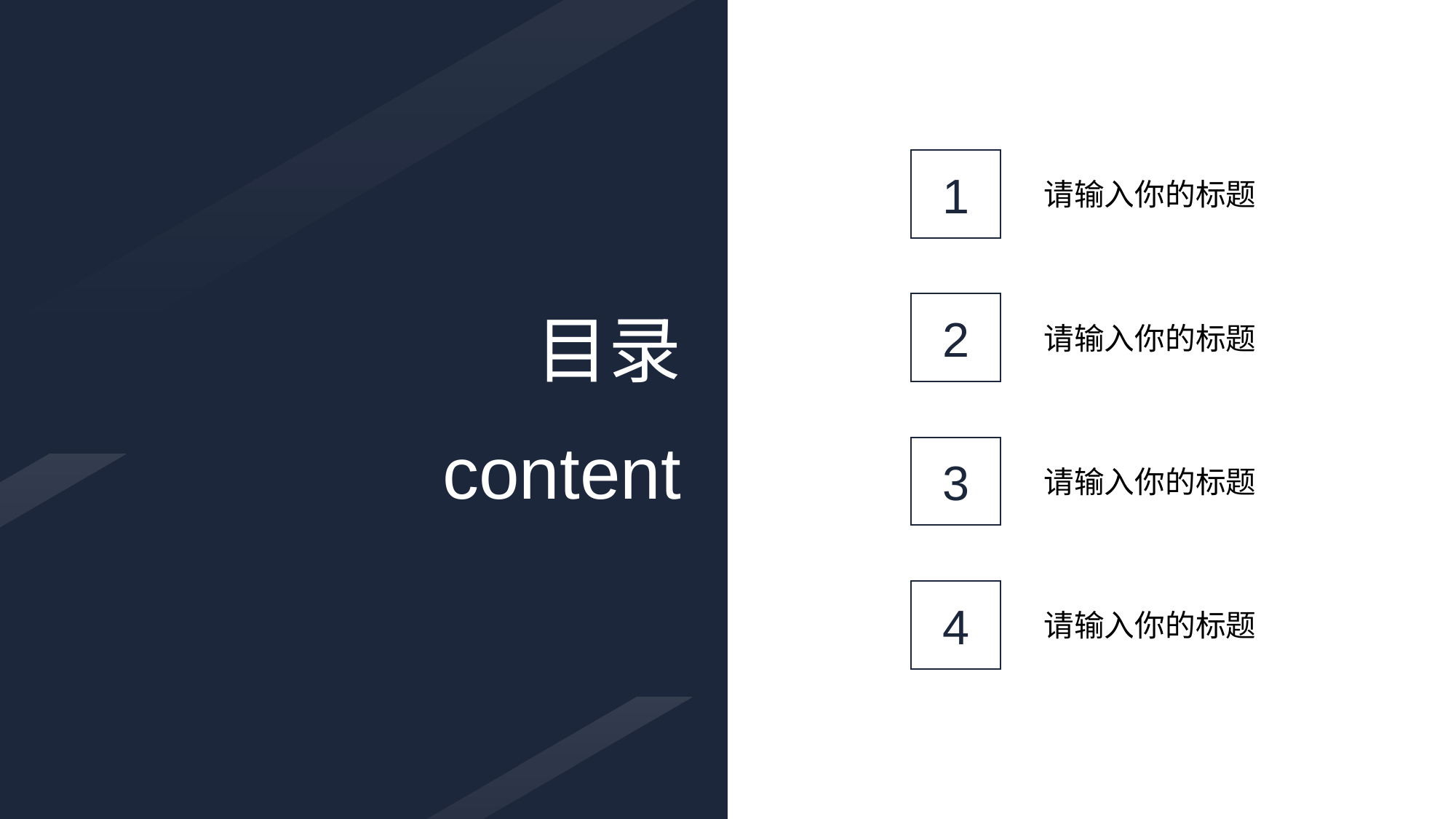

1
请输入你的标题
2
请输入你的标题
3
请输入你的标题
4
请输入你的标题
目录
content